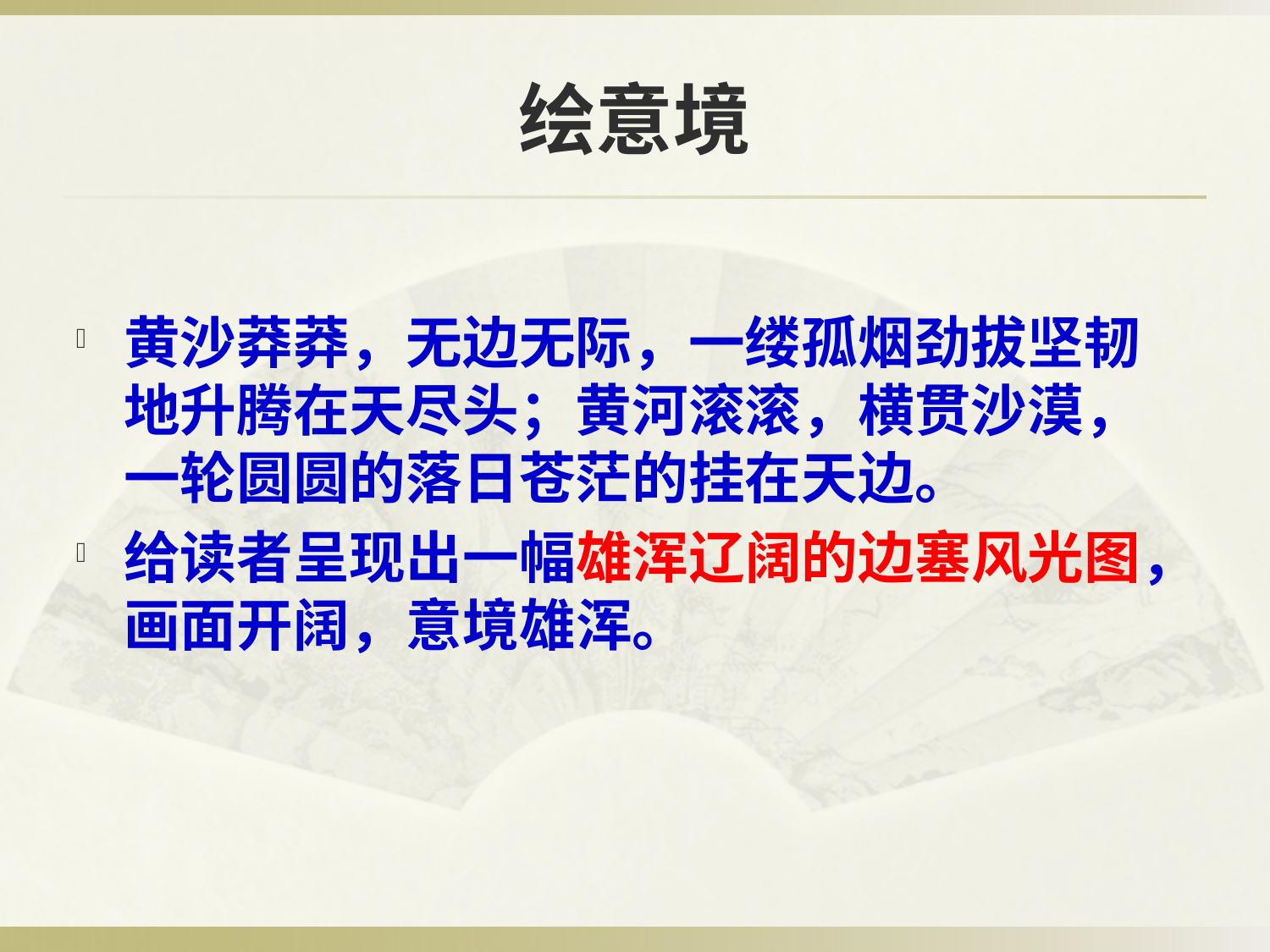

# 绘意境

黄沙莽莽，无边无际，一缕孤烟劲拔坚韧地升腾在天尽头；黄河滚滚，横贯沙漠，一轮圆圆的落日苍茫的挂在天边。
给读者呈现出一幅雄浑辽阔的边塞风光图，画面开阔，意境雄浑。